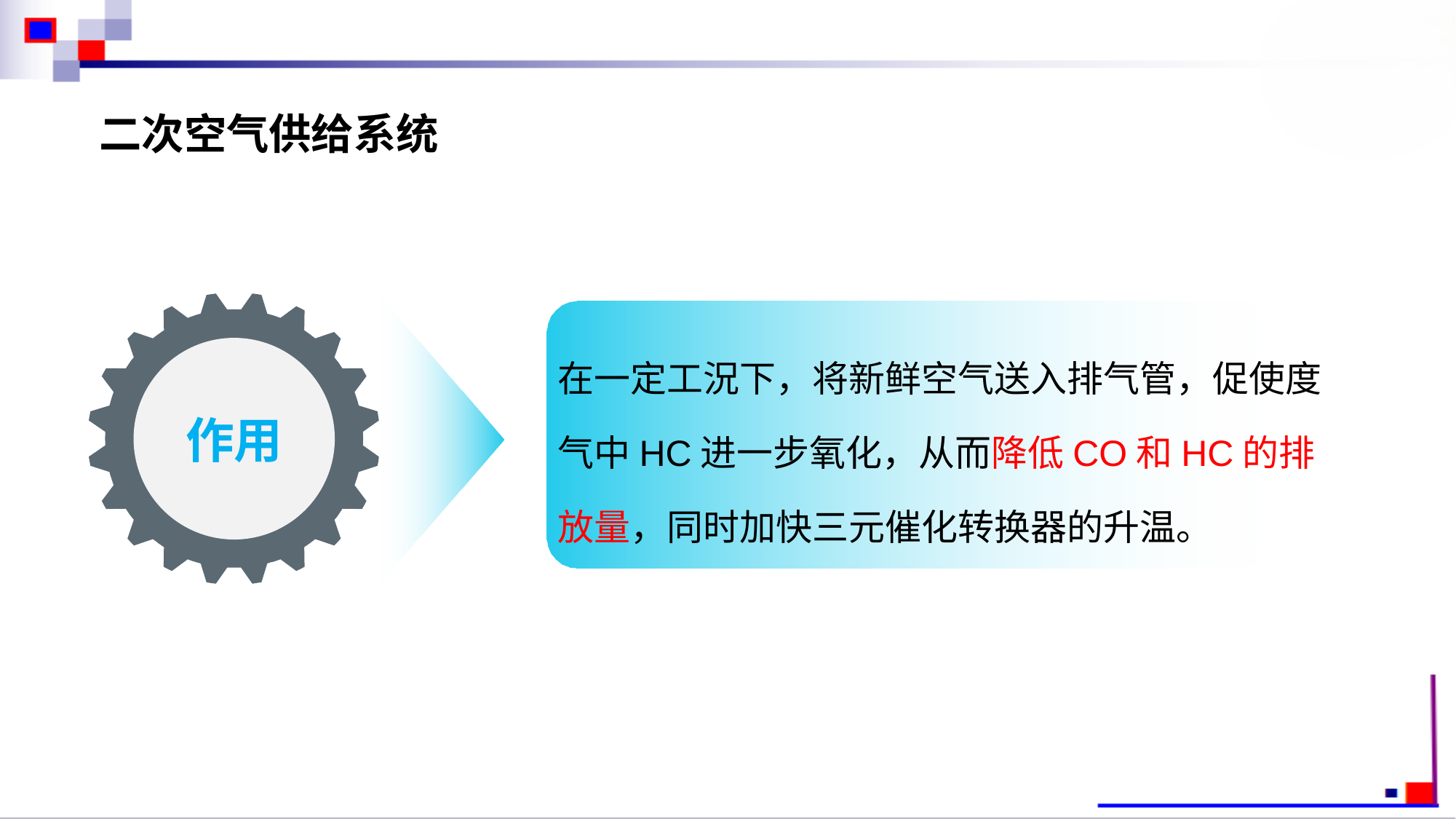

二次空气供给系统

作用

在一定工況下，将新鲜空气送入排气管，促使度气中HC进一步氧化，从而降低CO和HC的排放量，同时加快三元催化转换器的升温。